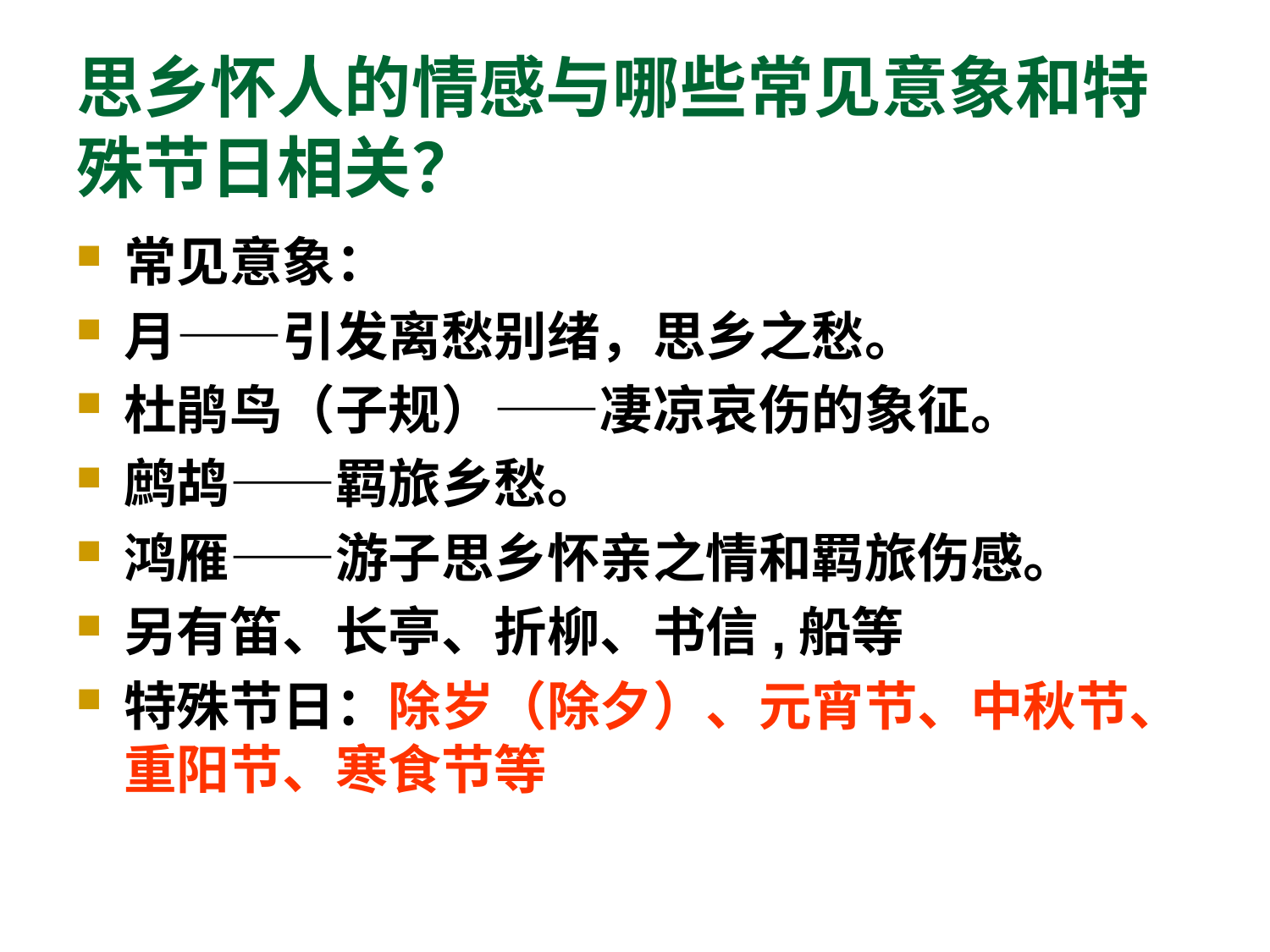

# 思乡怀人的情感与哪些常见意象和特殊节日相关？
常见意象：
月——引发离愁别绪，思乡之愁。
杜鹃鸟（子规）——凄凉哀伤的象征。
鹧鸪——羁旅乡愁。
鸿雁——游子思乡怀亲之情和羁旅伤感。
另有笛、长亭、折柳、书信,船等
特殊节日：除岁（除夕）、元宵节、中秋节、重阳节、寒食节等